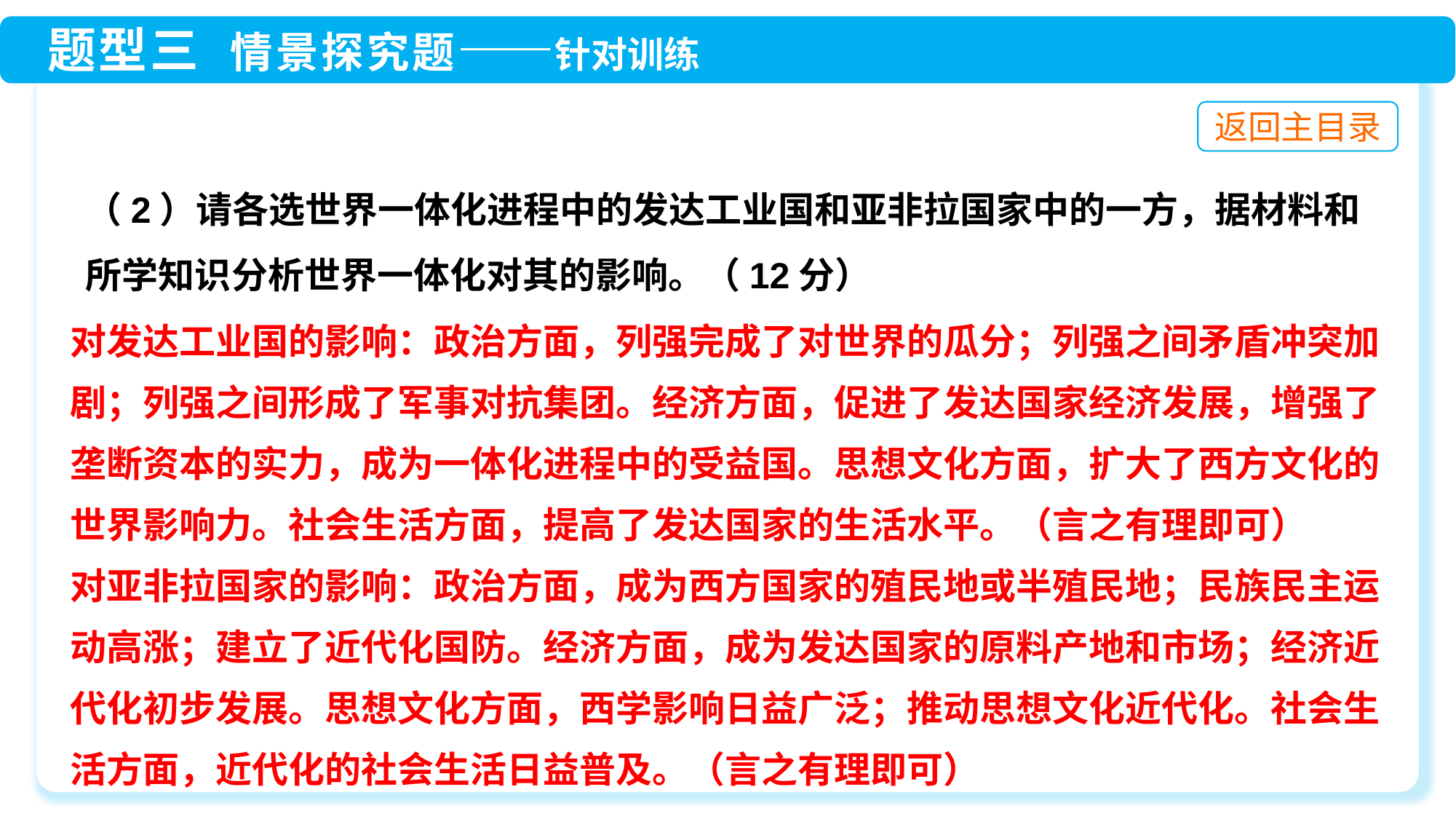

（2）请各选世界一体化进程中的发达工业国和亚非拉国家中的一方，据材料和所学知识分析世界一体化对其的影响。（12分）
对发达工业国的影响：政治方面，列强完成了对世界的瓜分；列强之间矛盾冲突加剧；列强之间形成了军事对抗集团。经济方面，促进了发达国家经济发展，增强了垄断资本的实力，成为一体化进程中的受益国。思想文化方面，扩大了西方文化的世界影响力。社会生活方面，提高了发达国家的生活水平。（言之有理即可）
对亚非拉国家的影响：政治方面，成为西方国家的殖民地或半殖民地；民族民主运动高涨；建立了近代化国防。经济方面，成为发达国家的原料产地和市场；经济近代化初步发展。思想文化方面，西学影响日益广泛；推动思想文化近代化。社会生活方面，近代化的社会生活日益普及。（言之有理即可）